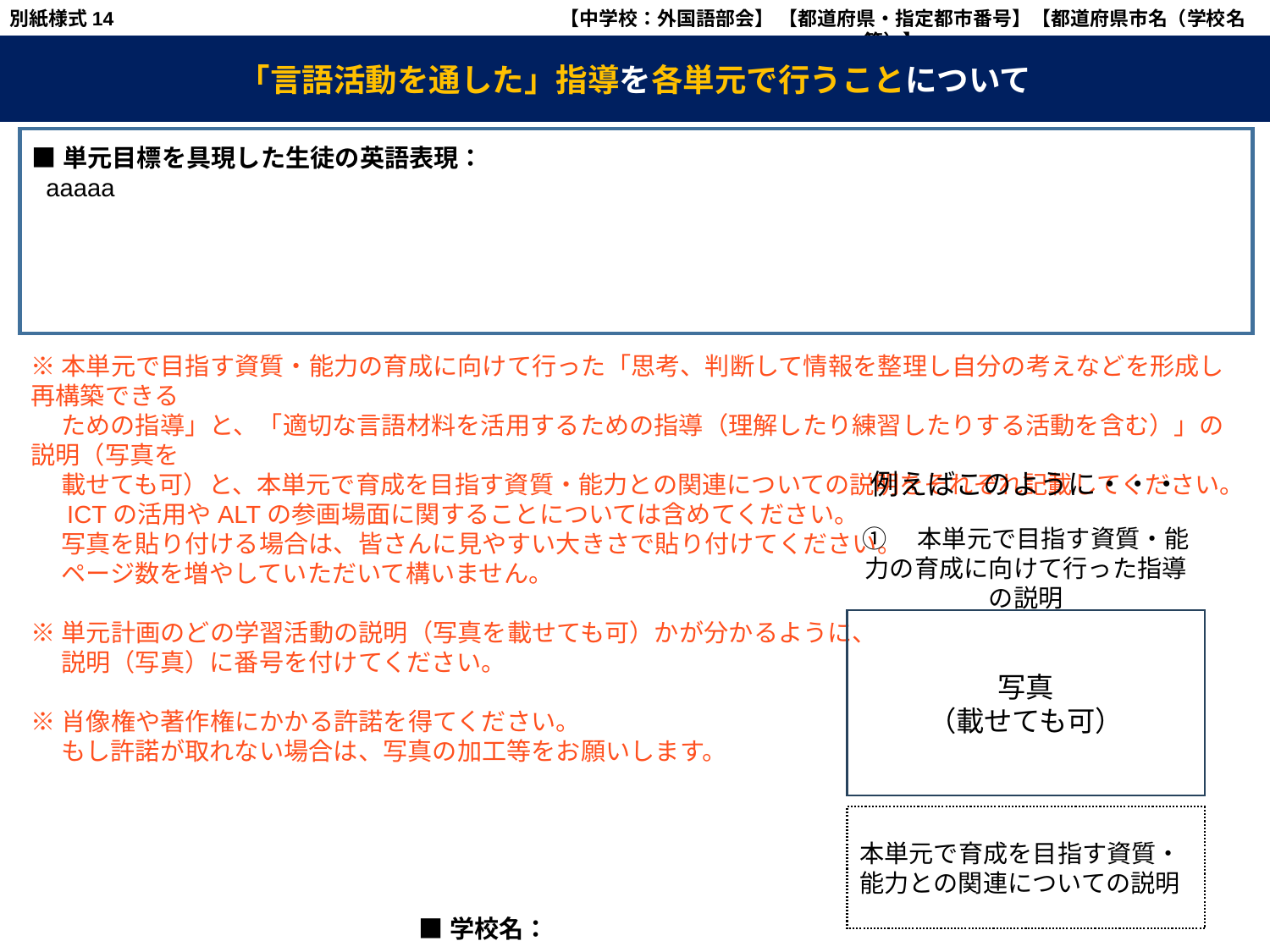

別紙様式14
　【中学校：外国語部会】 【都道府県・指定都市番号】【都道府県市名（学校名等）】
【】については、関係する都道府県市（学校）に応じ修正すること。
「言語活動を通した」指導を各単元で行うことについて
■単元目標を具現した生徒の英語表現：
  aaaaa

※本単元で目指す資質・能力の育成に向けて行った「思考、判断して情報を整理し自分の考えなどを形成し再構築できる
　 ための指導」と、「適切な言語材料を活用するための指導（理解したり練習したりする活動を含む）」の説明（写真を
　 載せても可）と、本単元で育成を目指す資質・能力との関連についての説明をそれぞれ記載してください。
　 ICTの活用やALTの参画場面に関することについては含めてください。
　 写真を貼り付ける場合は、皆さんに見やすい大きさで貼り付けてください。
　 ページ数を増やしていただいて構いません。

※単元計画のどの学習活動の説明（写真を載せても可）かが分かるように、
　 説明（写真）に番号を付けてください。

※肖像権や著作権にかかる許諾を得てください。
　 もし許諾が取れない場合は、写真の加工等をお願いします。
例えばこのように・・・
①　本単元で目指す資質・能力の育成に向けて行った指導の説明
写真
（載せても可）
本単元で育成を目指す資質・能力との関連についての説明
■学校名：